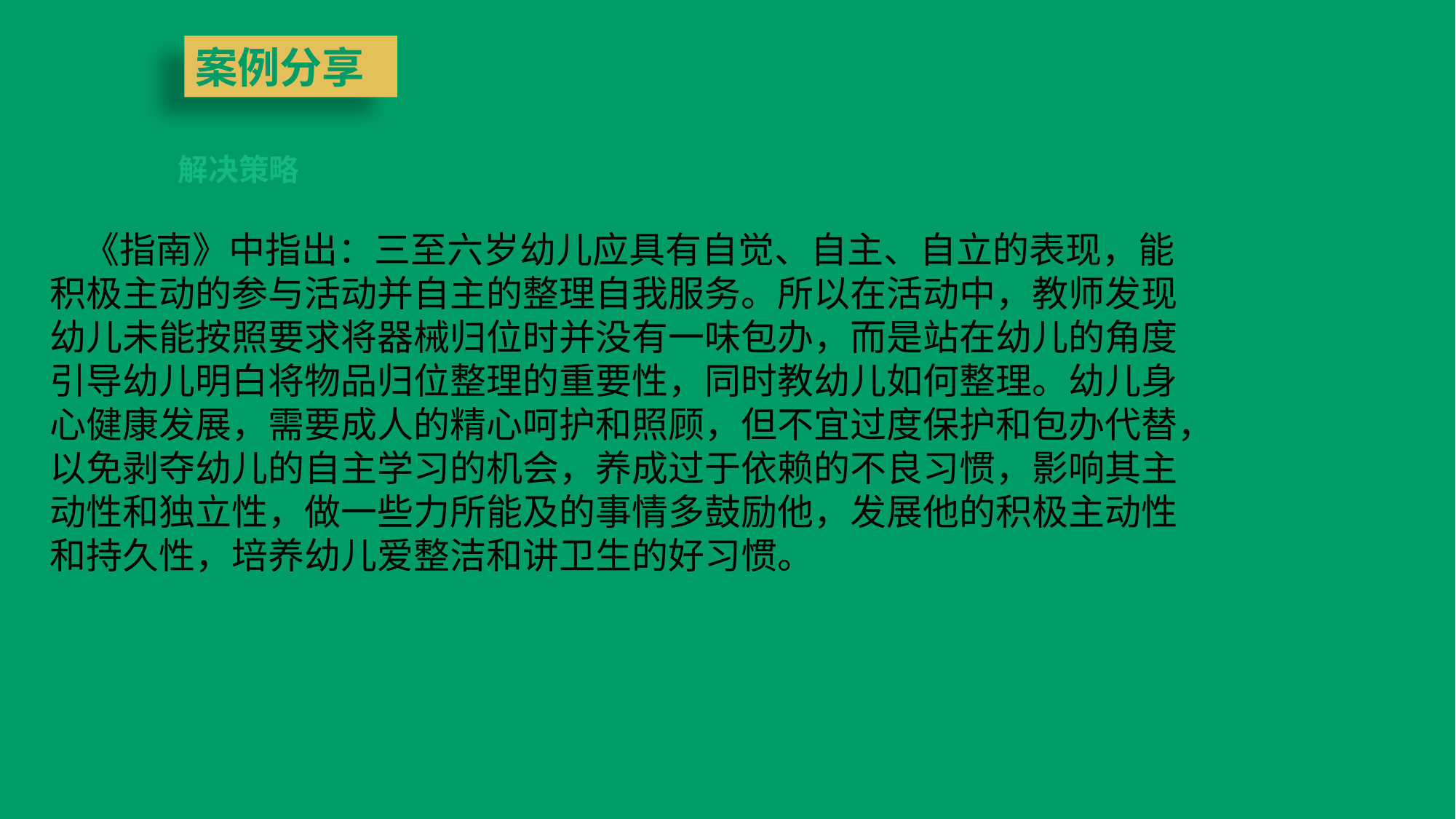

案例分享
解决策略

   《指南》中指出：三至六岁幼儿应具有自觉、自主、自立的表现，能积极主动的参与活动并自主的整理自我服务。所以在活动中，教师发现幼儿未能按照要求将器械归位时并没有一味包办，而是站在幼儿的角度引导幼儿明白将物品归位整理的重要性，同时教幼儿如何整理。幼儿身心健康发展，需要成人的精心呵护和照顾，但不宜过度保护和包办代替，以免剥夺幼儿的自主学习的机会，养成过于依赖的不良习惯，影响其主动性和独立性，做一些力所能及的事情多鼓励他，发展他的积极主动性和持久性，培养幼儿爱整洁和讲卫生的好习惯。

INDUCTION TRAINING